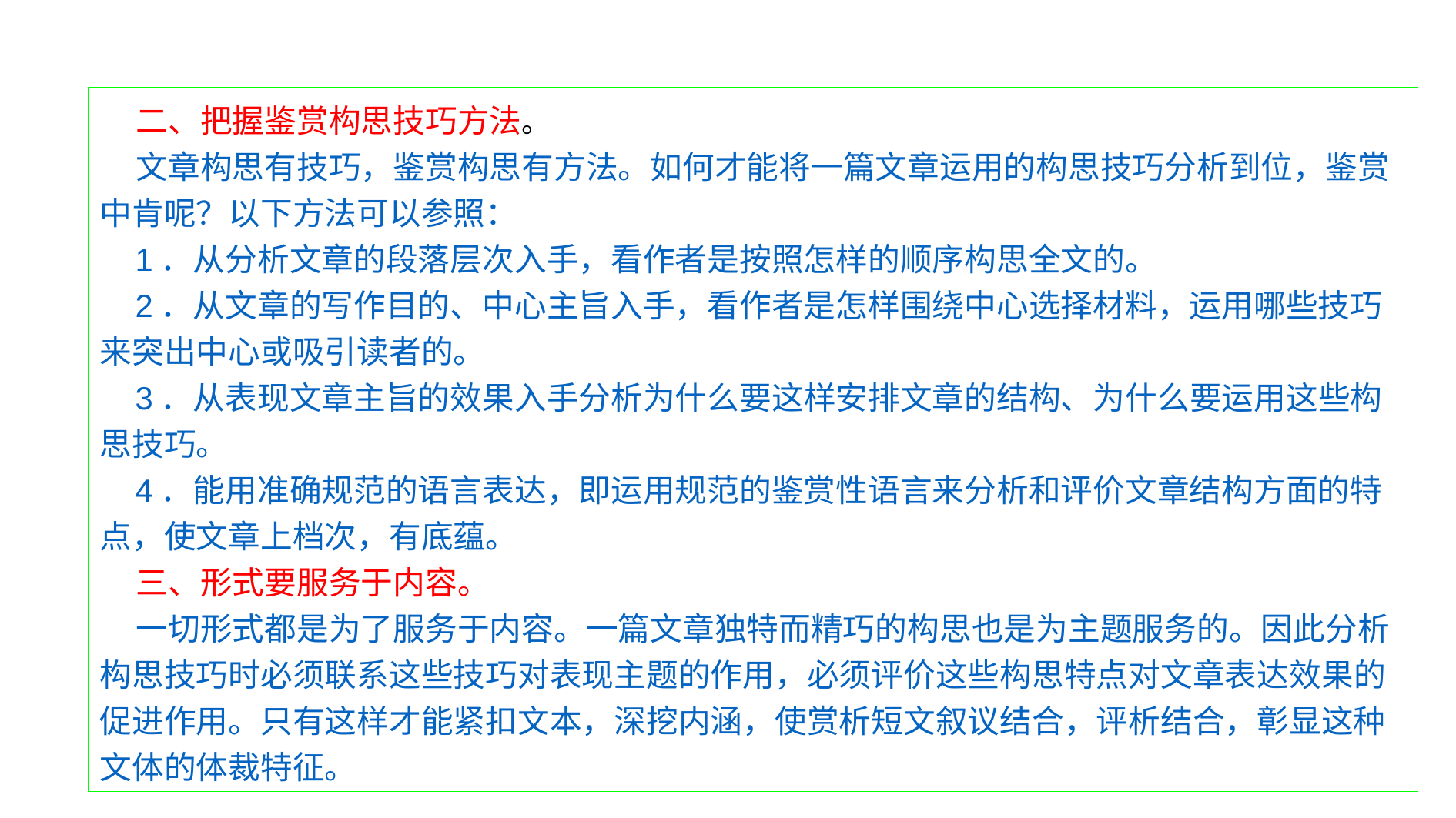

二、把握鉴赏构思技巧方法。
    文章构思有技巧，鉴赏构思有方法。如何才能将一篇文章运用的构思技巧分析到位，鉴赏中肯呢？以下方法可以参照：
    1．从分析文章的段落层次入手，看作者是按照怎样的顺序构思全文的。
    2．从文章的写作目的、中心主旨入手，看作者是怎样围绕中心选择材料，运用哪些技巧来突出中心或吸引读者的。
    3．从表现文章主旨的效果入手分析为什么要这样安排文章的结构、为什么要运用这些构思技巧。
    4．能用准确规范的语言表达，即运用规范的鉴赏性语言来分析和评价文章结构方面的特点，使文章上档次，有底蕴。
    三、形式要服务于内容。
    一切形式都是为了服务于内容。一篇文章独特而精巧的构思也是为主题服务的。因此分析构思技巧时必须联系这些技巧对表现主题的作用，必须评价这些构思特点对文章表达效果的促进作用。只有这样才能紧扣文本，深挖内涵，使赏析短文叙议结合，评析结合，彰显这种文体的体裁特征。